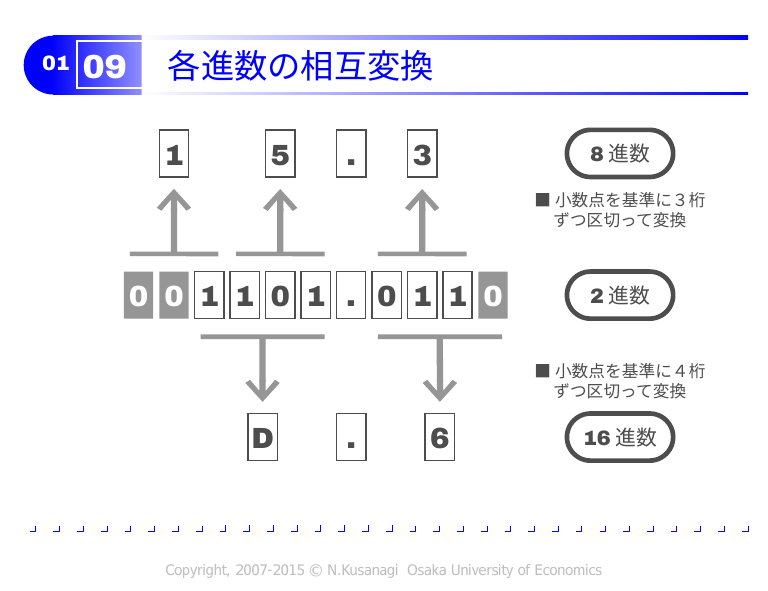

# 09   各進数の相互変換
1
5
.
3
8進数

■小数点を基準に３桁
ずつ区切って変換

0
0
1
1
0
1
.
0
1
1
0
2進数

■小数点を基準に４桁
ずつ区切って変換
D
.
6
16進数